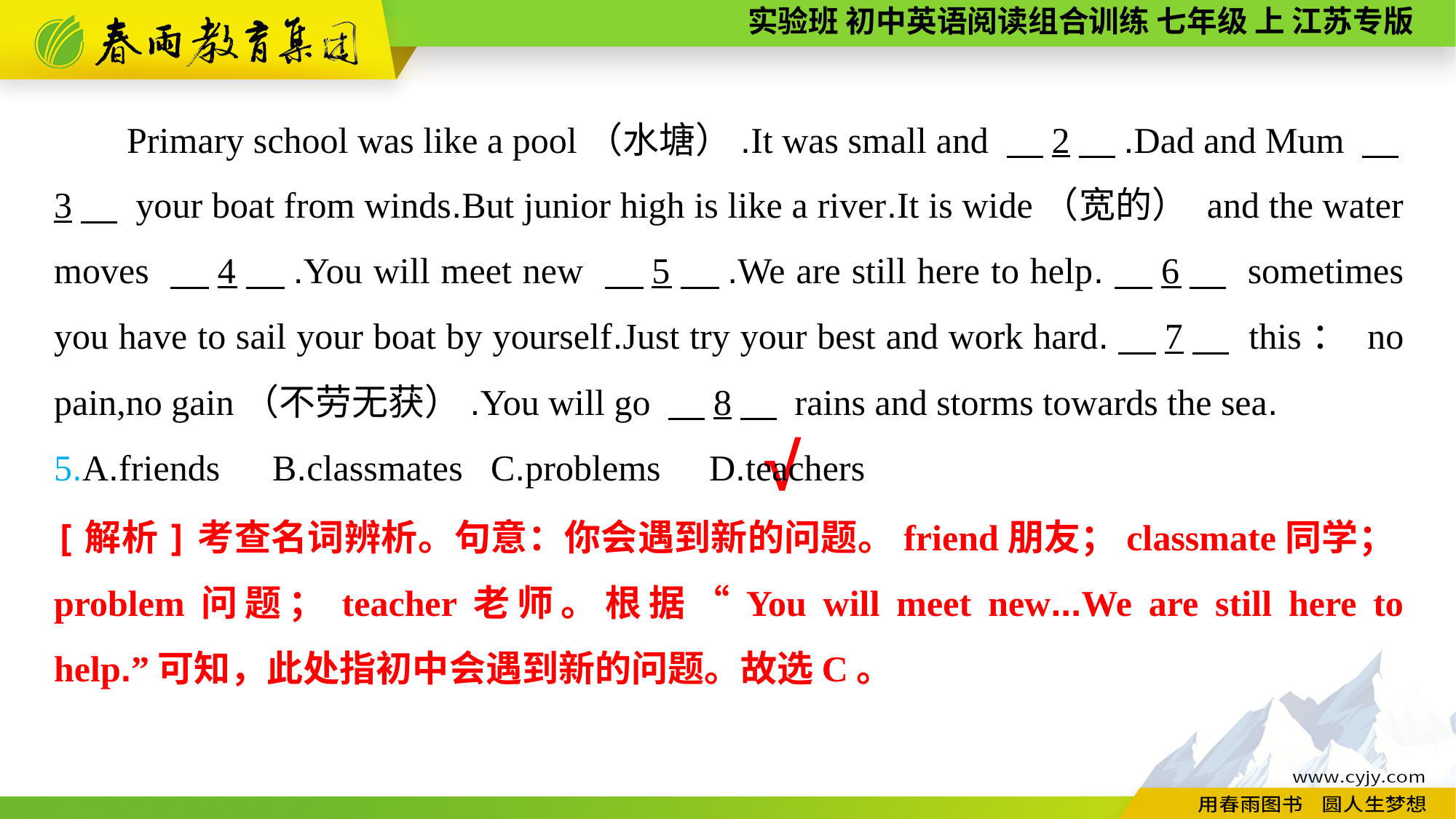

Primary school was like a pool（水塘）.It was small and 　2　.Dad and Mum 　3　 your boat from winds.But junior high is like a river.It is wide（宽的） and the water moves 　4　.You will meet new 　5　.We are still here to help.　6　 sometimes you have to sail your boat by yourself.Just try your best and work hard.　7　 this： no pain,no gain（不劳无获）.You will go 　8　 rains and storms towards the sea.
5.A.friends	B.classmates	C.problems	D.teachers
√
[解析]考查名词辨析。句意：你会遇到新的问题。friend朋友；classmate同学；problem问题；teacher老师。根据“You will meet new...We are still here to help.”可知，此处指初中会遇到新的问题。故选C。